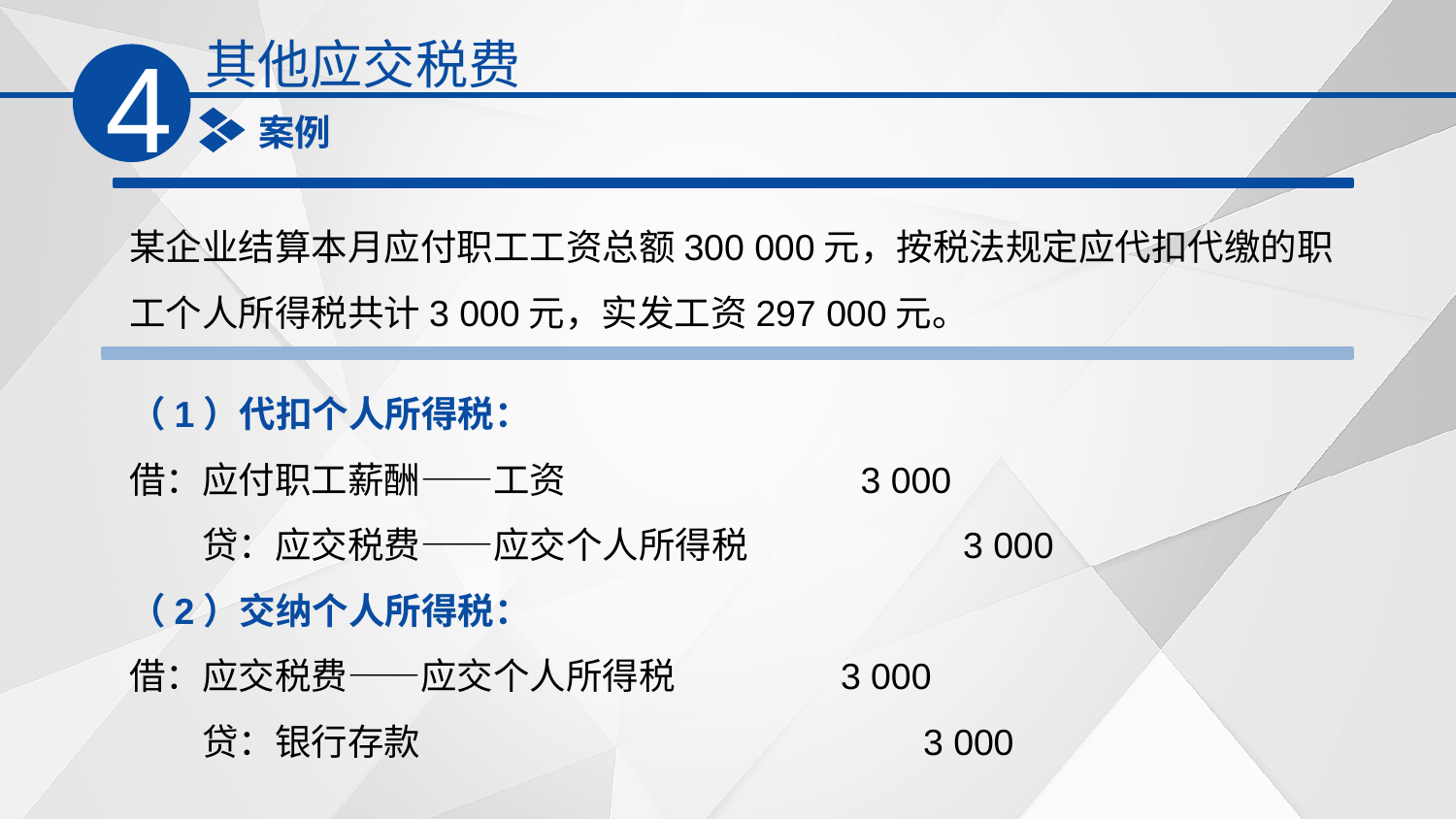

其他应交税费
4

案例

某企业结算本月应付职工工资总额300 000元，按税法规定应代扣代缴的职工个人所得税共计3 000元，实发工资297 000元。

（1）代扣个人所得税：
借：应付职工薪酬——工资　　　　                 3 000
　　贷：应交税费——应交个人所得税                         3 000
（2）交纳个人所得税：
借：应交税费——应交个人所得税                   3 000
　　贷：银行存款　　　　　　　                             3 000